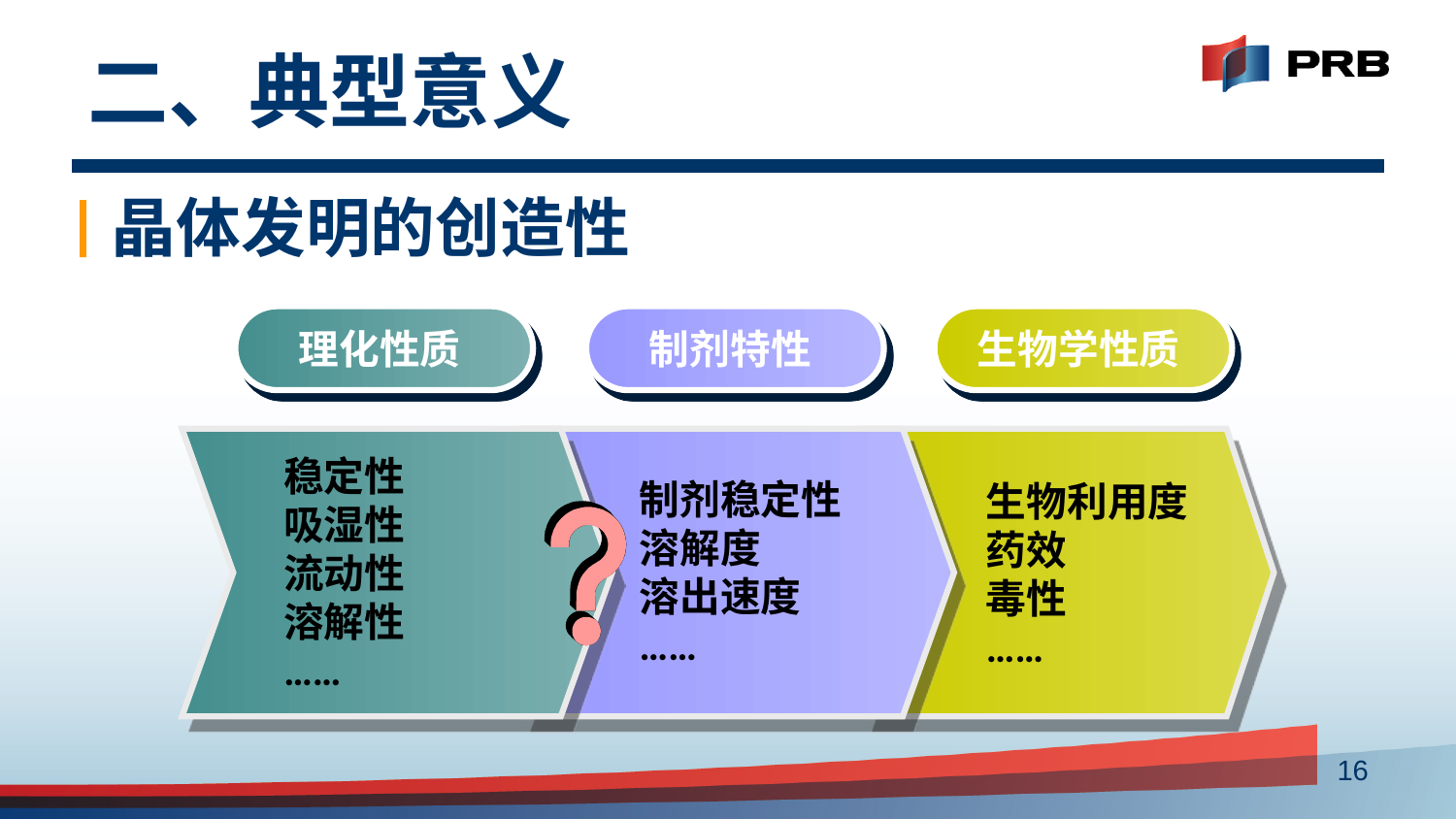

# 二、典型意义
晶体发明的创造性

理化性质
制剂特性
生物学性质

稳定性
吸湿性
流动性
溶解性
……
制剂稳定性
溶解度
溶出速度
……
生物利用度
药效
毒性
……

16